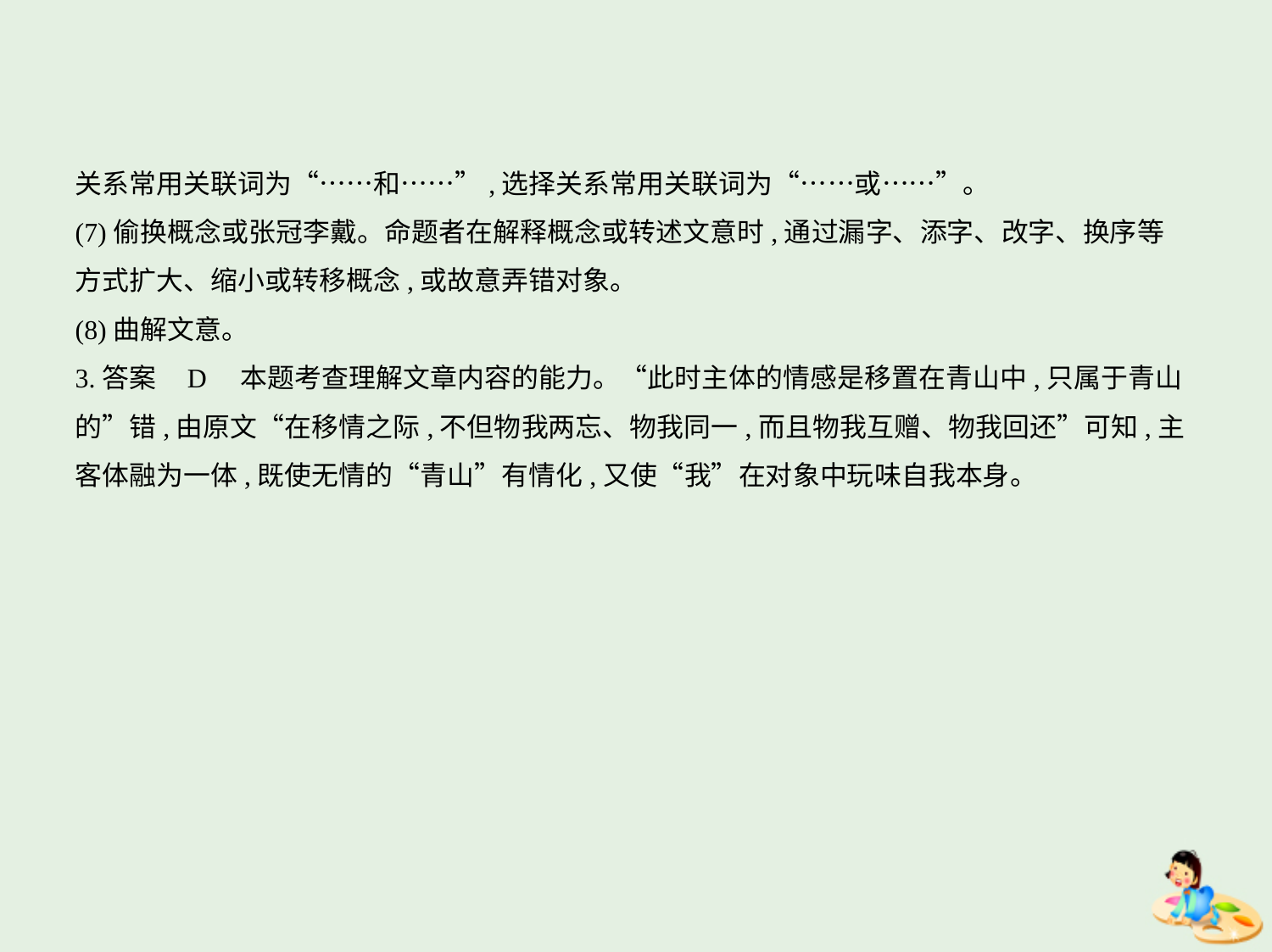

关系常用关联词为“……和……”,选择关系常用关联词为“……或……”。
(7)偷换概念或张冠李戴。命题者在解释概念或转述文意时,通过漏字、添字、改字、换序等
方式扩大、缩小或转移概念,或故意弄错对象。
(8)曲解文意。
3.答案    D　本题考查理解文章内容的能力。“此时主体的情感是移置在青山中,只属于青山
的”错,由原文“在移情之际,不但物我两忘、物我同一,而且物我互赠、物我回还”可知,主
客体融为一体,既使无情的“青山”有情化,又使“我”在对象中玩味自我本身。